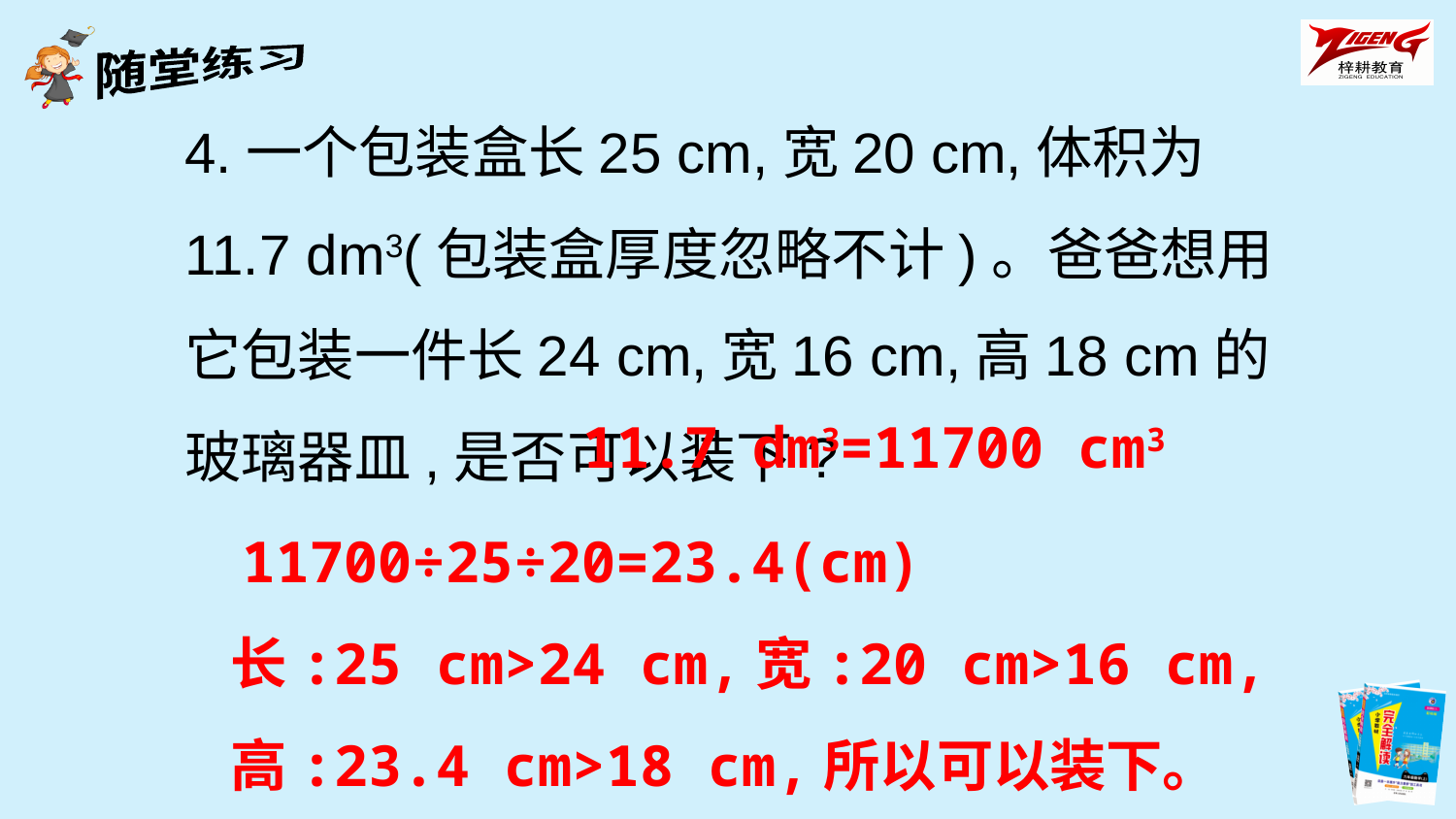

4.一个包装盒长25 cm,宽20 cm,体积为11.7 dm3(包装盒厚度忽略不计)。爸爸想用它包装一件长24 cm,宽16 cm,高18 cm的玻璃器皿,是否可以装下?
11.7 dm3=11700 cm3
11700÷25÷20=23.4(cm)
长:25 cm>24 cm,宽:20 cm>16 cm,
高:23.4 cm>18 cm,所以可以装下。